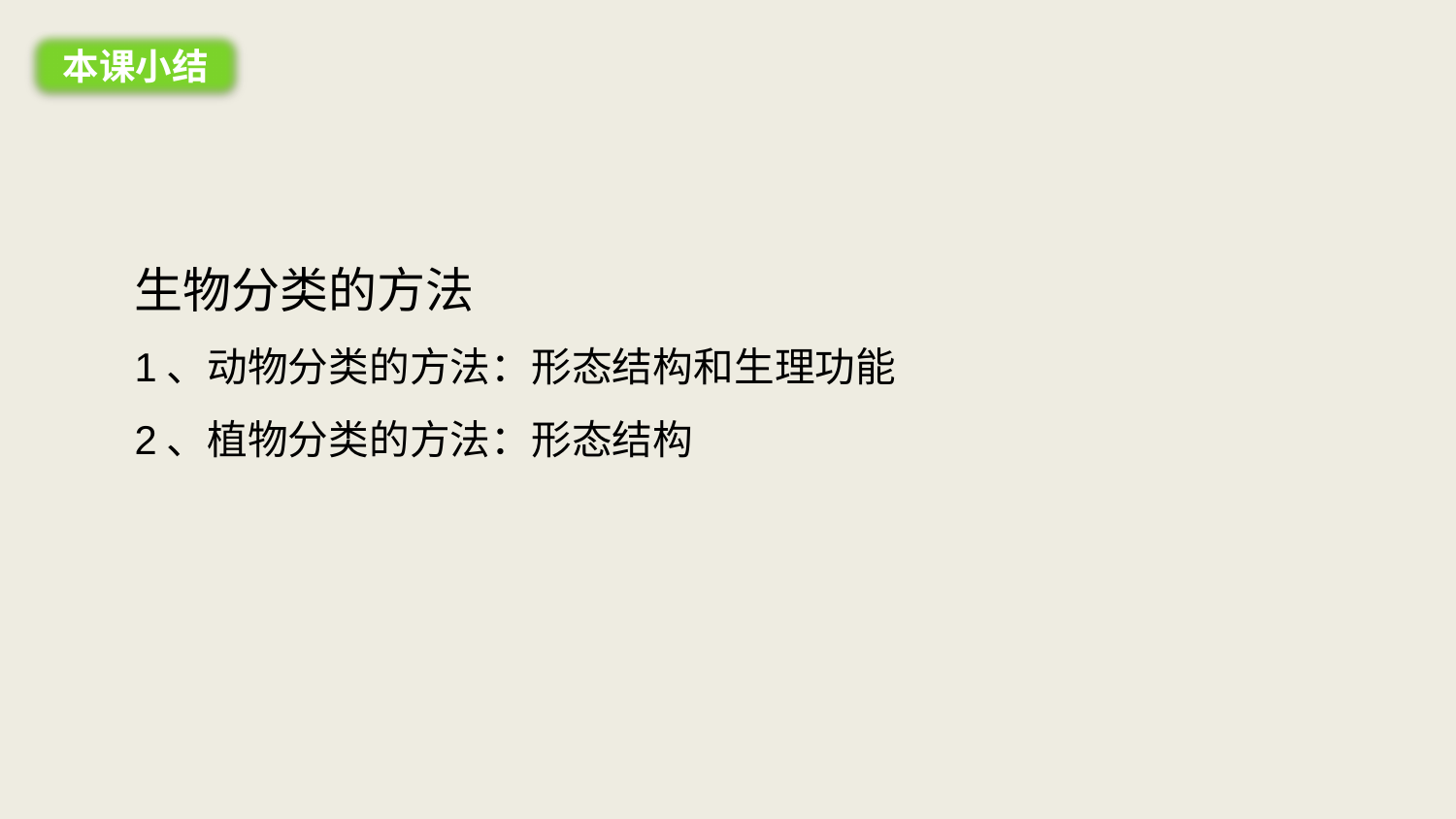

本课小结
生物分类的方法
1、动物分类的方法：形态结构和生理功能
2、植物分类的方法：形态结构